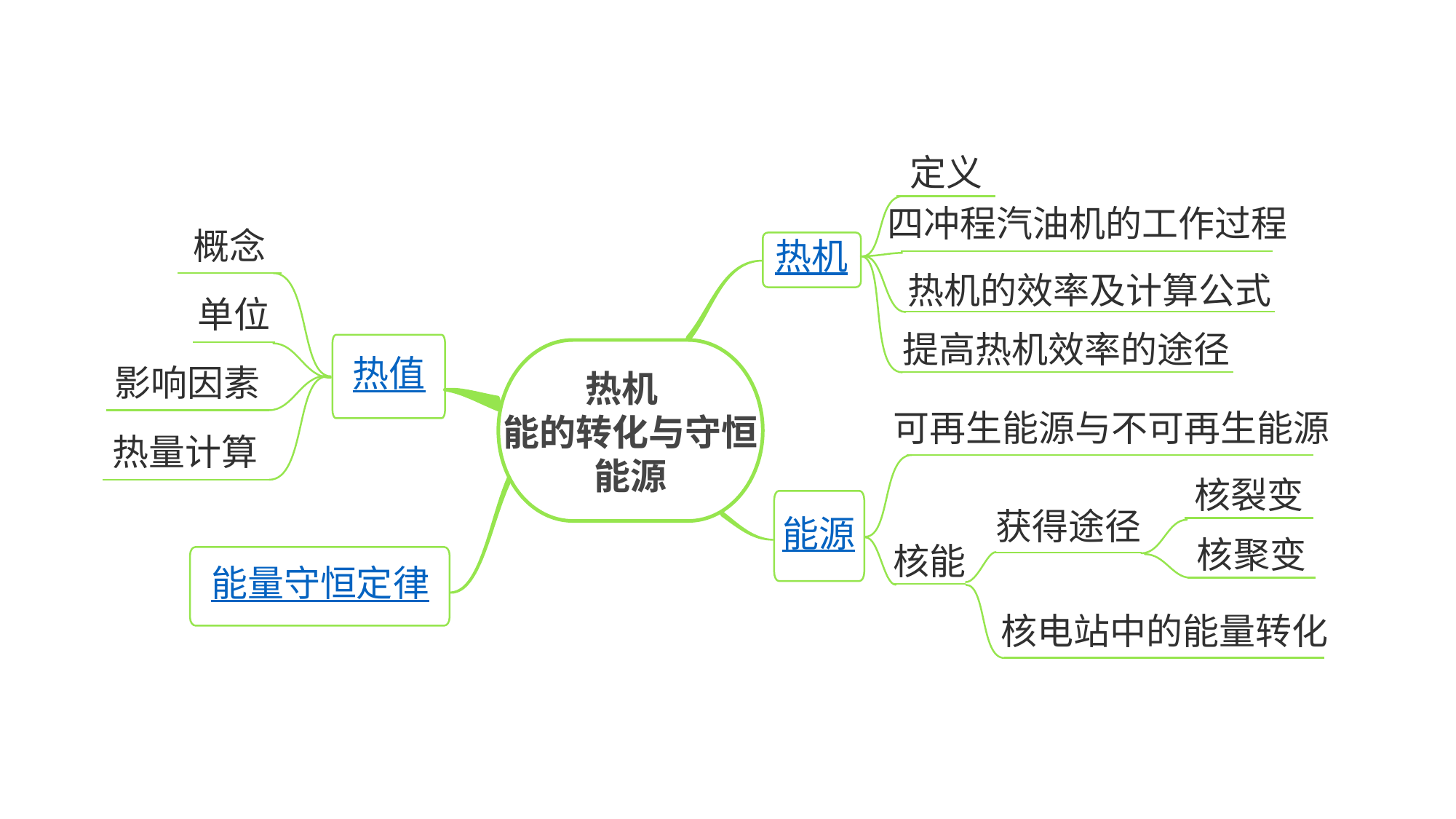

定义

四冲程汽油机的工作过程

概念

热机

热机的效率及计算公式

单位

提高热机效率的途径
热值

热机
能的转化与守恒
能源
影响因素

可再生能源与不可再生能源

热量计算

核裂变

能源

获得途径

能量守恒定律
核聚变

核能

核电站中的能量转化